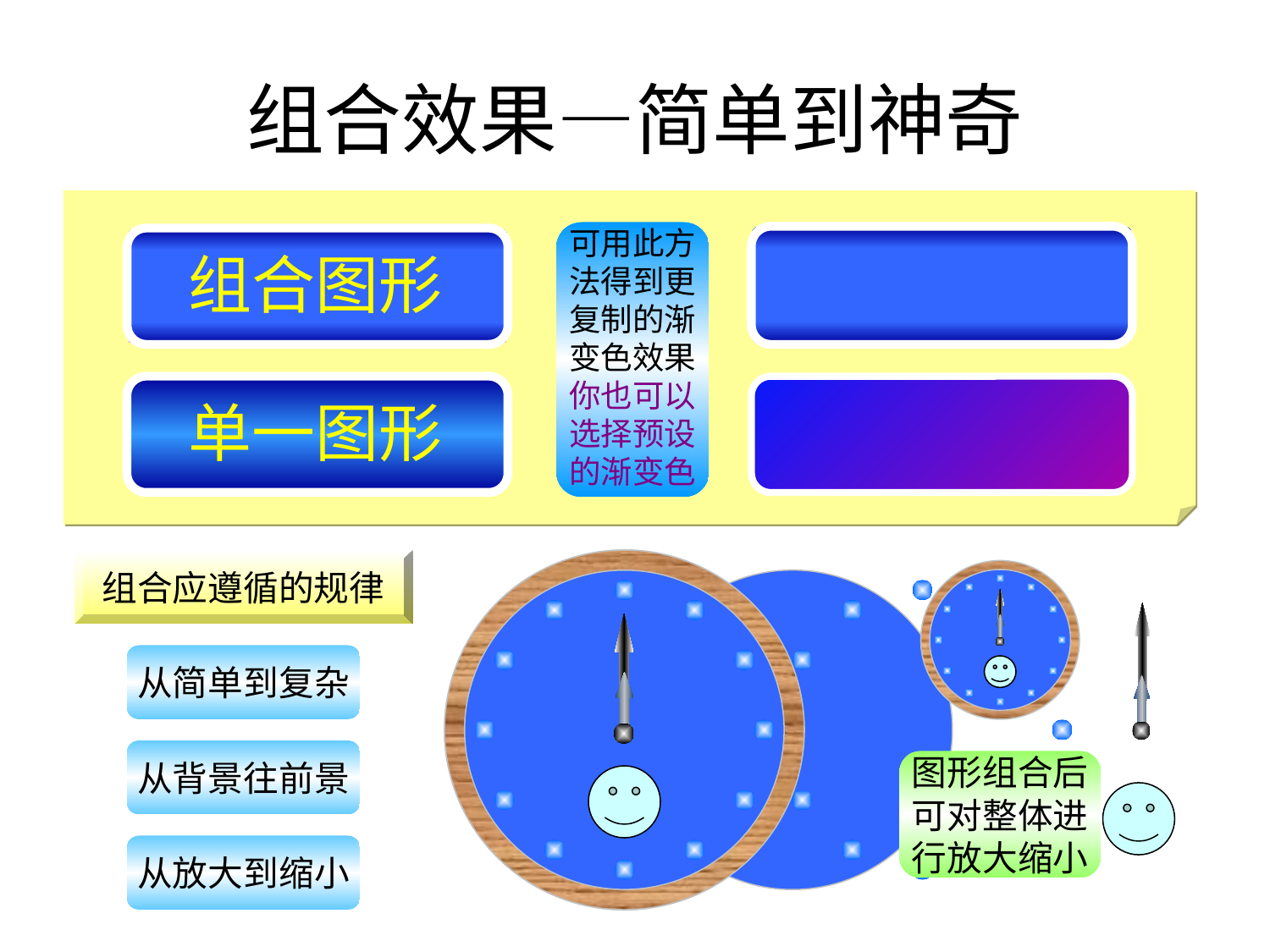

组合效果—简单到神奇

可用此方法得到更复制的渐变色效果你也可以选择预设的渐变色

组合图形

单一图形
赖祖亮@小木虫
组合应遵循的规律

从简单到复杂

赖祖亮@小木虫

从背景往前景
图形组合后
可对整体进
行放大缩小

从放大到缩小